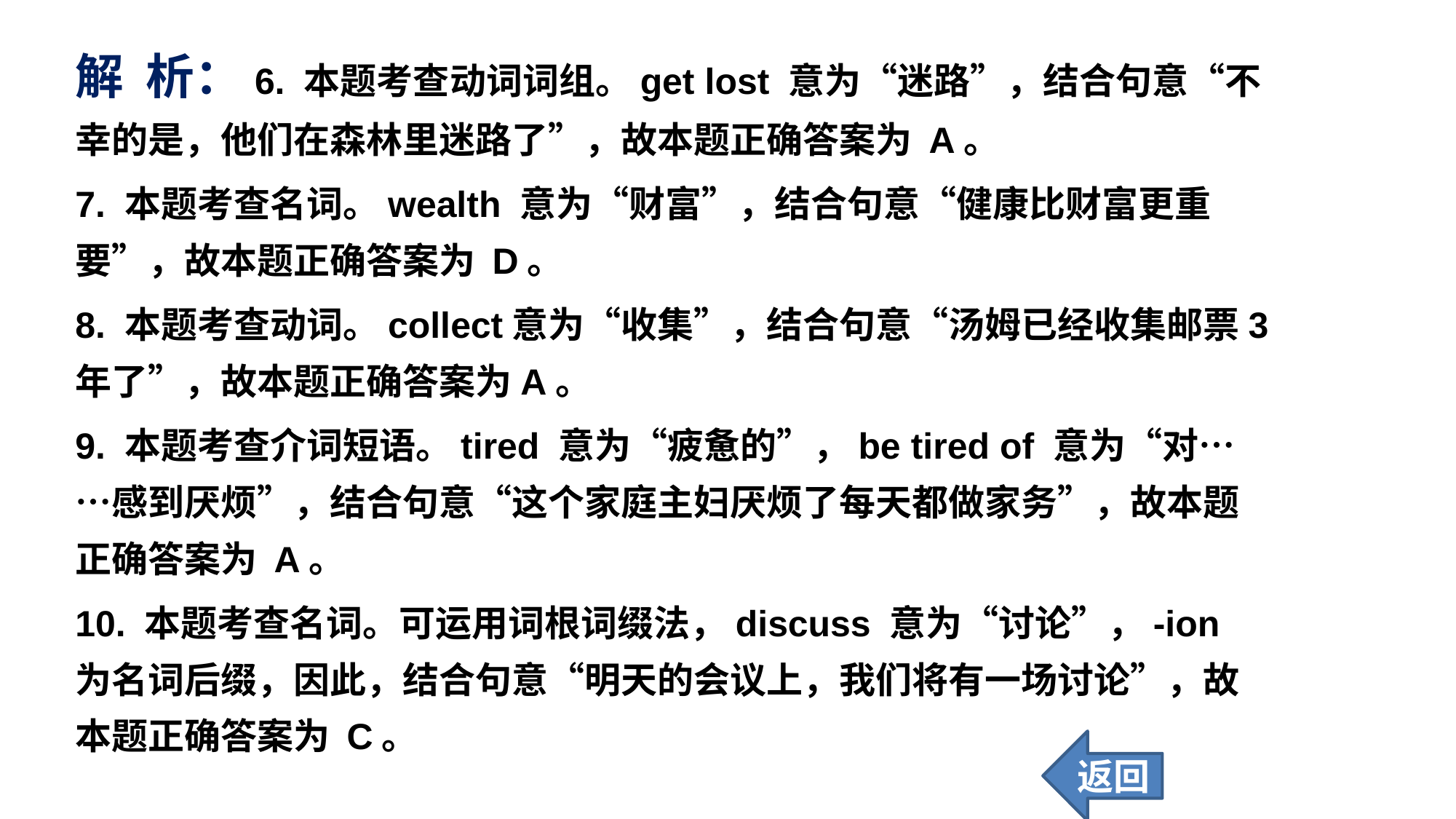

解  析：6. 本题考查动词词组。get lost 意为“迷路”，结合句意“不幸的是，他们在森林里迷路了”，故本题正确答案为 A。
7. 本题考查名词。wealth 意为“财富”，结合句意“健康比财富更重要”，故本题正确答案为 D。
8. 本题考查动词。collect意为“收集”，结合句意“汤姆已经收集邮票3年了”，故本题正确答案为A。
9. 本题考查介词短语。tired 意为“疲惫的”，be tired of 意为“对……感到厌烦”，结合句意“这个家庭主妇厌烦了每天都做家务”，故本题正确答案为 A。
10. 本题考查名词。可运用词根词缀法，discuss 意为“讨论”，-ion 为名词后缀，因此，结合句意“明天的会议上，我们将有一场讨论”，故本题正确答案为 C。

返回
18